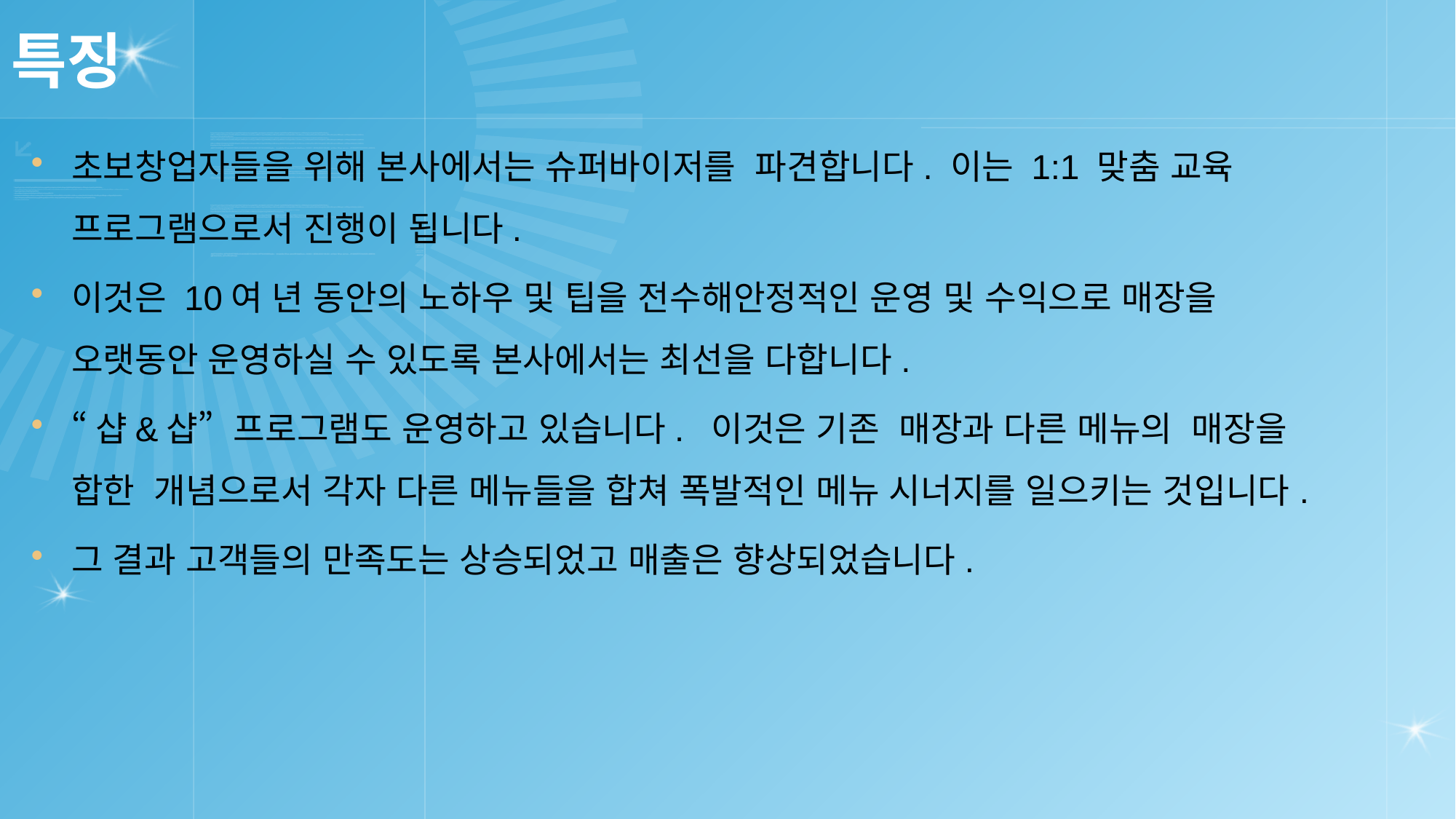

# 특징
초보창업자들을 위해 본사에서는 슈퍼바이저를  파견합니다. 이는 1:1 맞춤 교육 프로그램으로서 진행이 됩니다.
이것은 10여 년 동안의 노하우 및 팁을 전수해안정적인 운영 및 수익으로 매장을 오랫동안 운영하실 수 있도록 본사에서는 최선을 다합니다.
“샵&샵”  프로그램도 운영하고 있습니다.  이것은 기존  매장과 다른 메뉴의  매장을 합한  개념으로서 각자 다른 메뉴들을 합쳐 폭발적인 메뉴 시너지를 일으키는 것입니다.
그 결과 고객들의 만족도는 상승되었고 매출은 향상되었습니다.